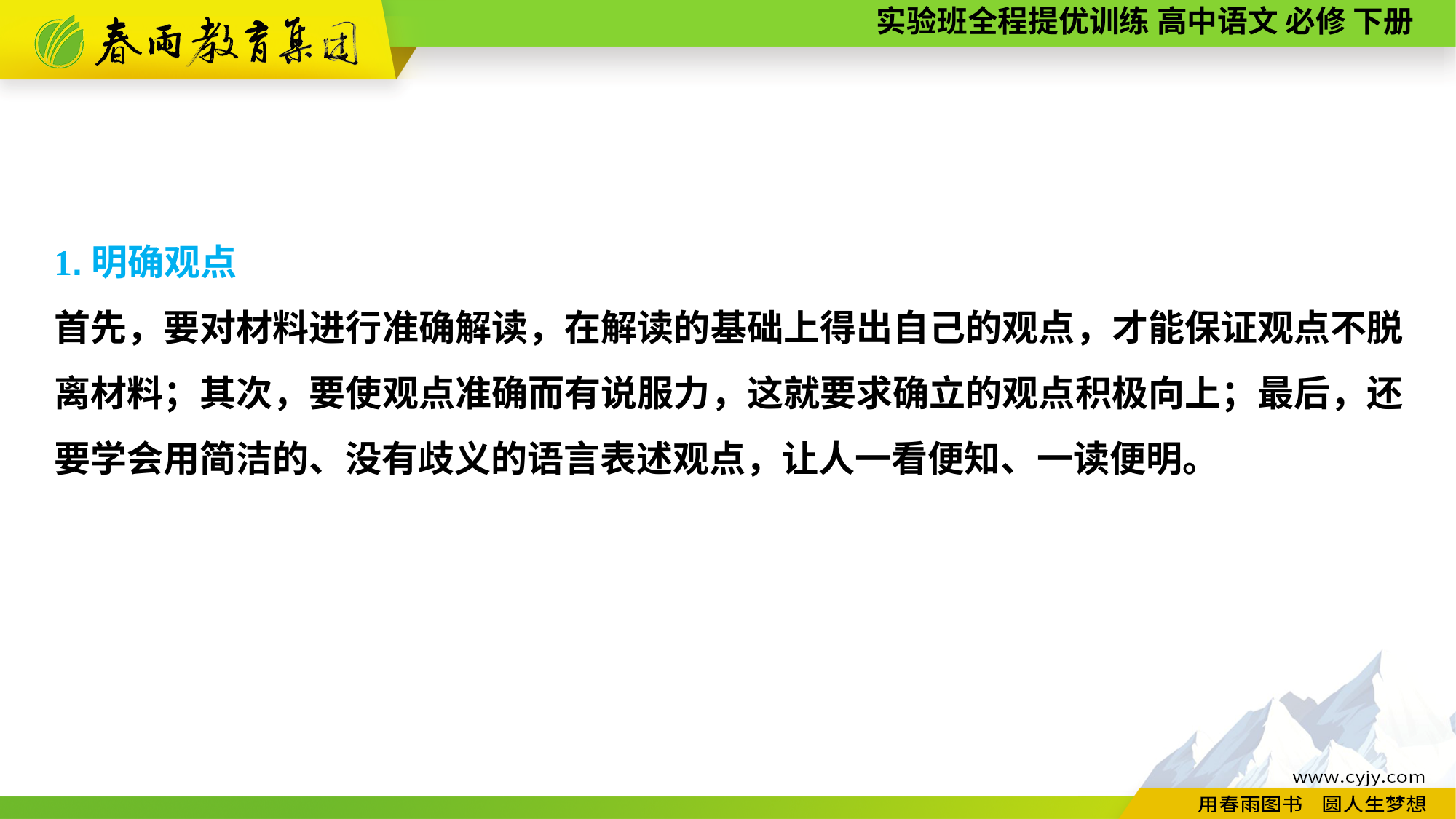

1.明确观点
首先，要对材料进行准确解读，在解读的基础上得出自己的观点，才能保证观点不脱离材料；其次，要使观点准确而有说服力，这就要求确立的观点积极向上；最后，还要学会用简洁的、没有歧义的语言表述观点，让人一看便知、一读便明。